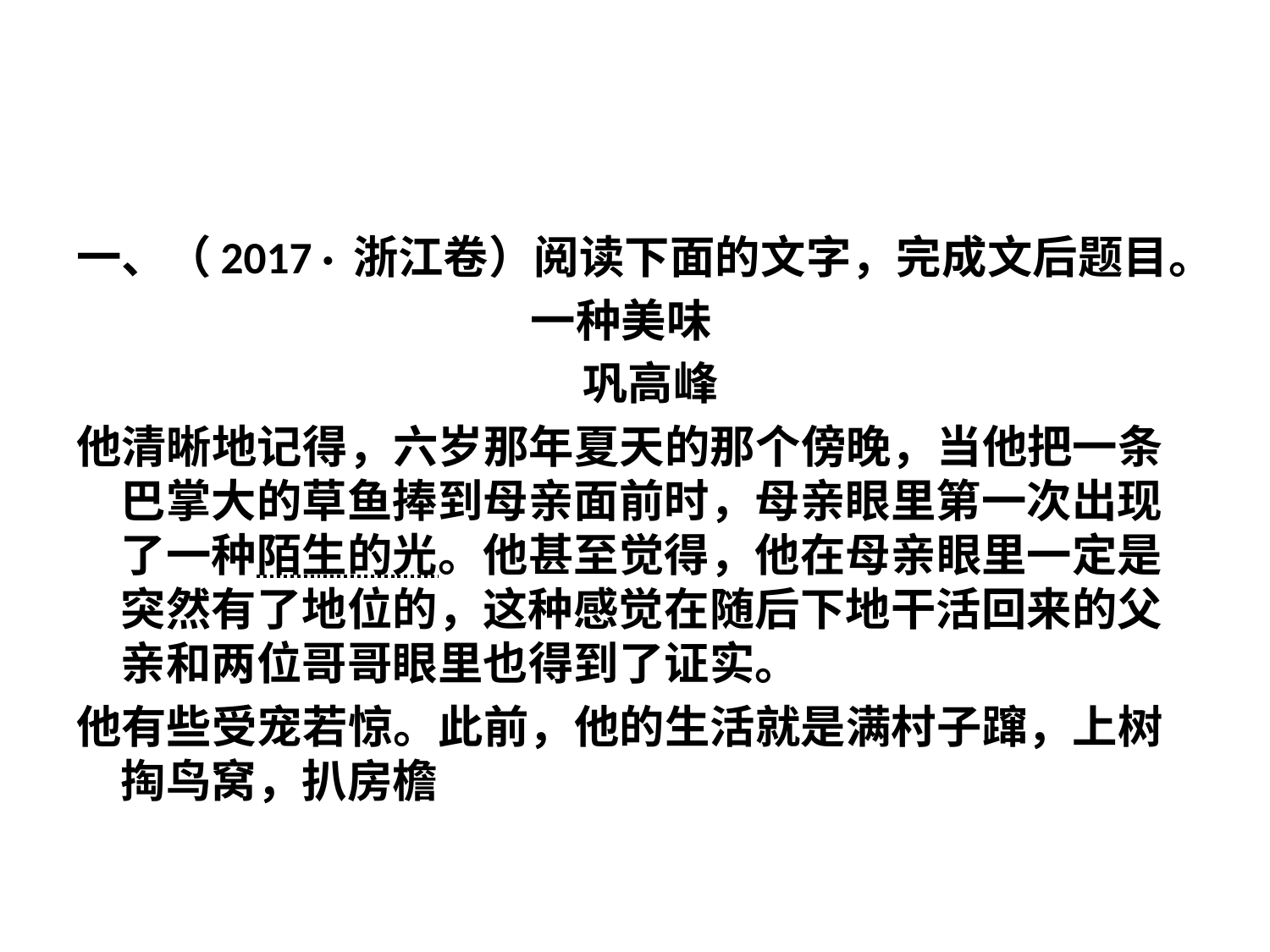

#
一、（2017 · 浙江卷）阅读下面的文字，完成文后题目。
                                           一种美味
                                                巩高峰
他清晰地记得，六岁那年夏天的那个傍晚，当他把一条巴掌大的草鱼捧到母亲面前时，母亲眼里第一次出现了一种陌生的光。他甚至觉得，他在母亲眼里一定是突然有了地位的，这种感觉在随后下地干活回来的父亲和两位哥哥眼里也得到了证实。
他有些受宠若惊。此前，他的生活就是满村子蹿，上树掏鸟窝，扒房檐